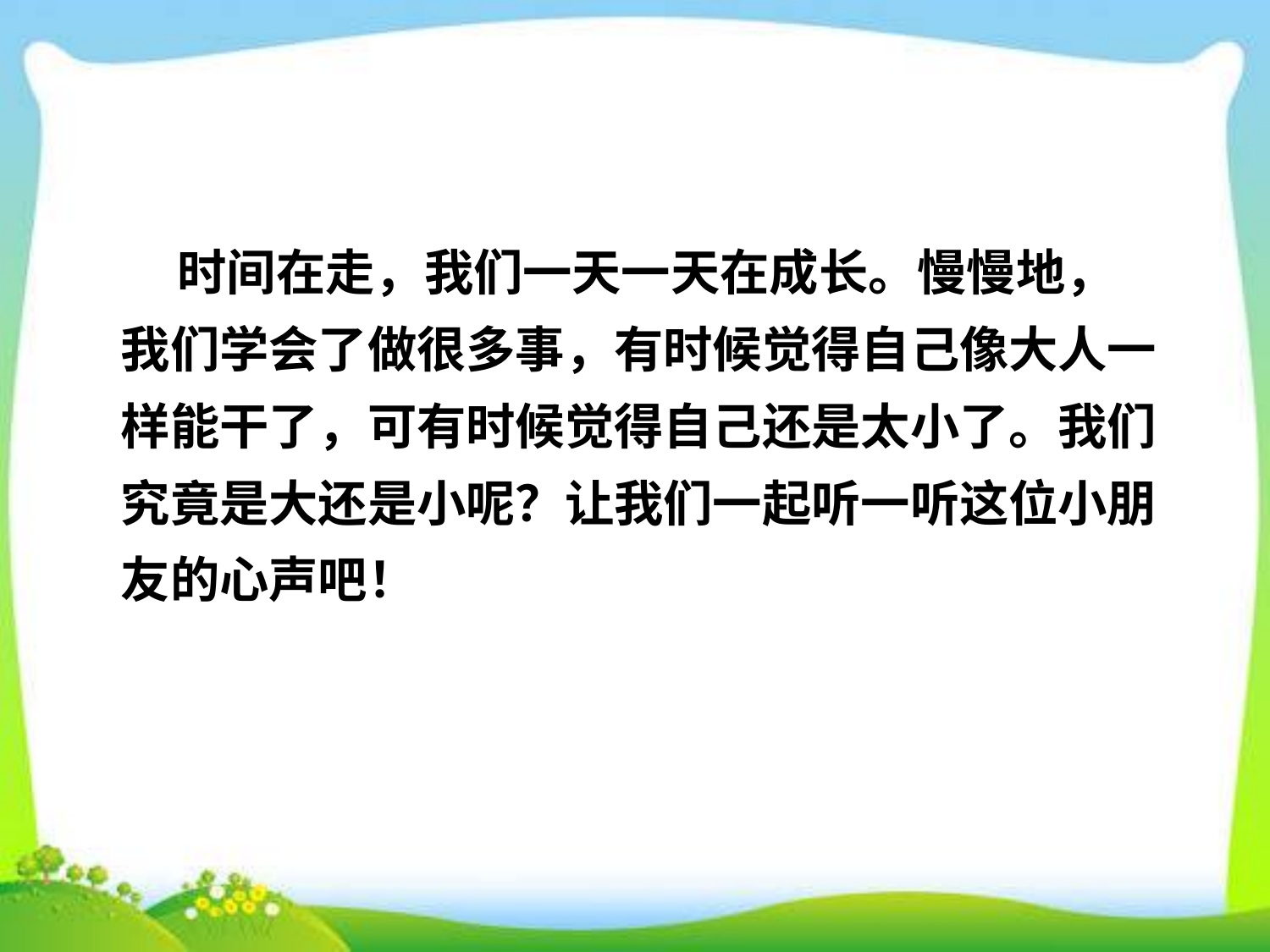

时间在走，我们一天一天在成长。慢慢地，我们学会了做很多事，有时候觉得自己像大人一样能干了，可有时候觉得自己还是太小了。我们究竟是大还是小呢？让我们一起听一听这位小朋友的心声吧！